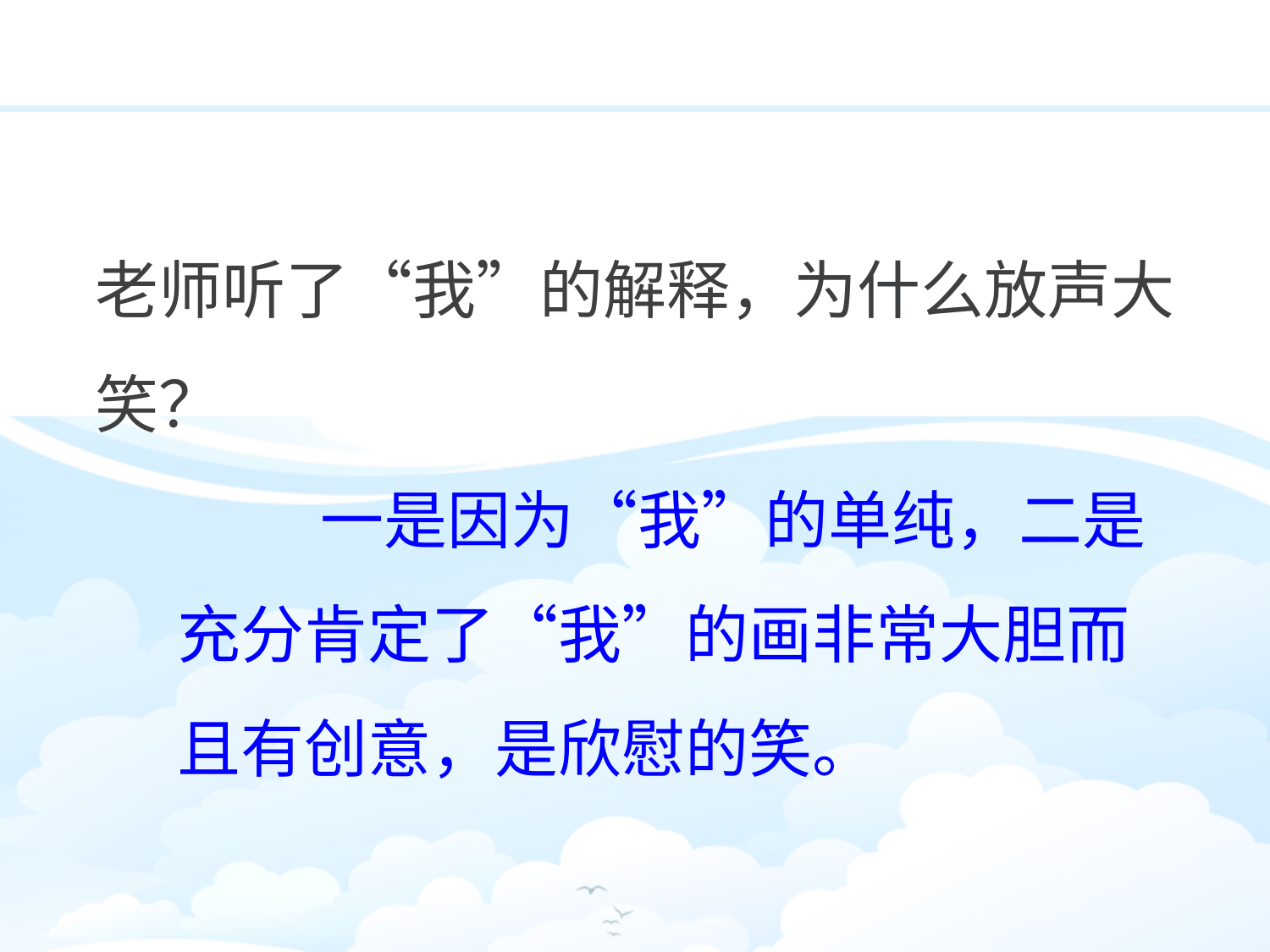

老师听了“我”的解释，为什么放声大笑？
         一是因为“我”的单纯，二是充分肯定了“我”的画非常大胆而且有创意，是欣慰的笑。